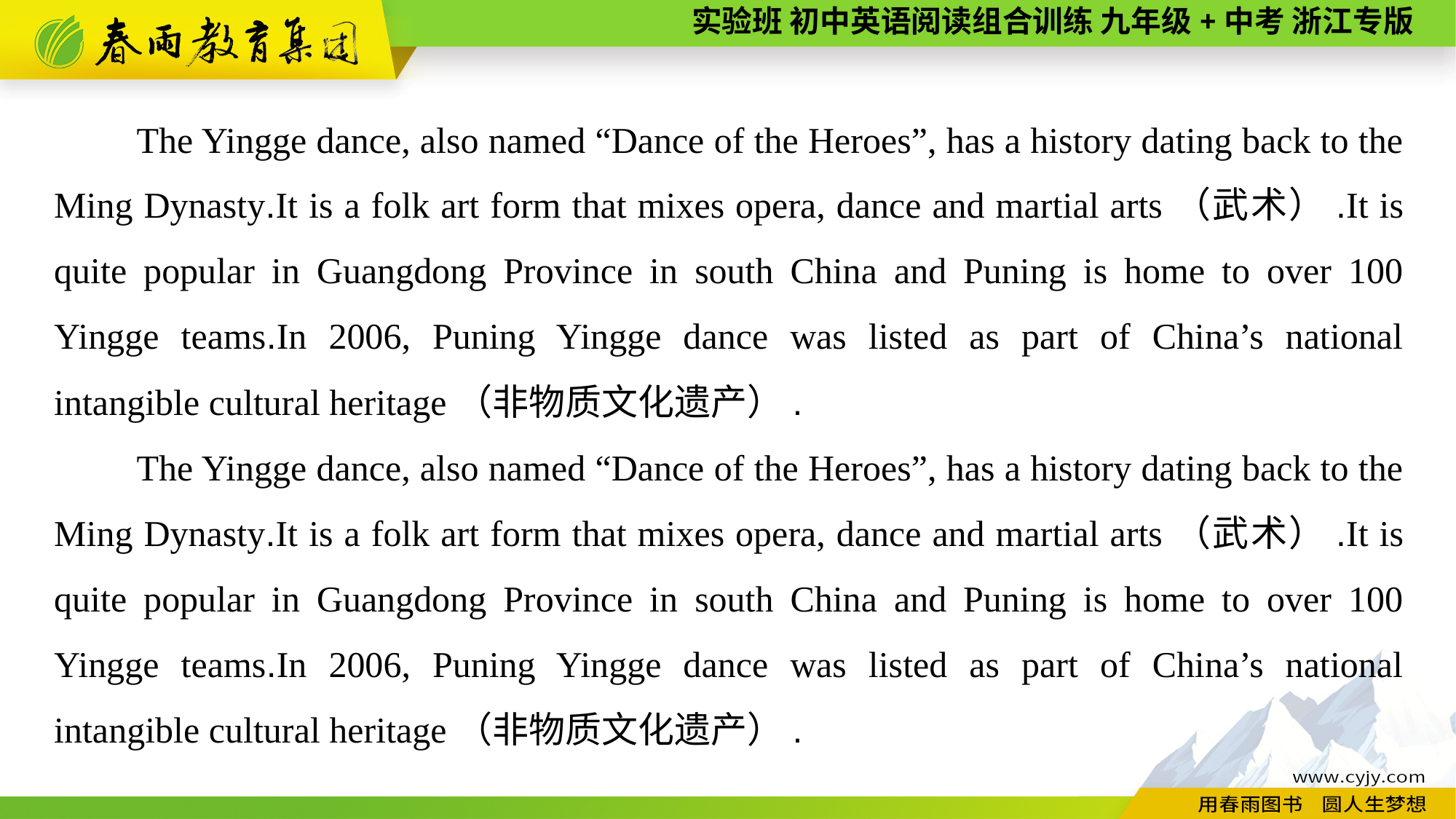

The Yingge dance, also named “Dance of the Heroes”, has a history dating back to the Ming Dynasty.It is a folk art form that mixes opera, dance and martial arts（武术）.It is quite popular in Guangdong Province in south China and Puning is home to over 100 Yingge teams.In 2006, Puning Yingge dance was listed as part of China’s national intangible cultural heritage（非物质文化遗产）.
　　The Yingge dance, also named “Dance of the Heroes”, has a history dating back to the Ming Dynasty.It is a folk art form that mixes opera, dance and martial arts（武术）.It is quite popular in Guangdong Province in south China and Puning is home to over 100 Yingge teams.In 2006, Puning Yingge dance was listed as part of China’s national intangible cultural heritage（非物质文化遗产）.